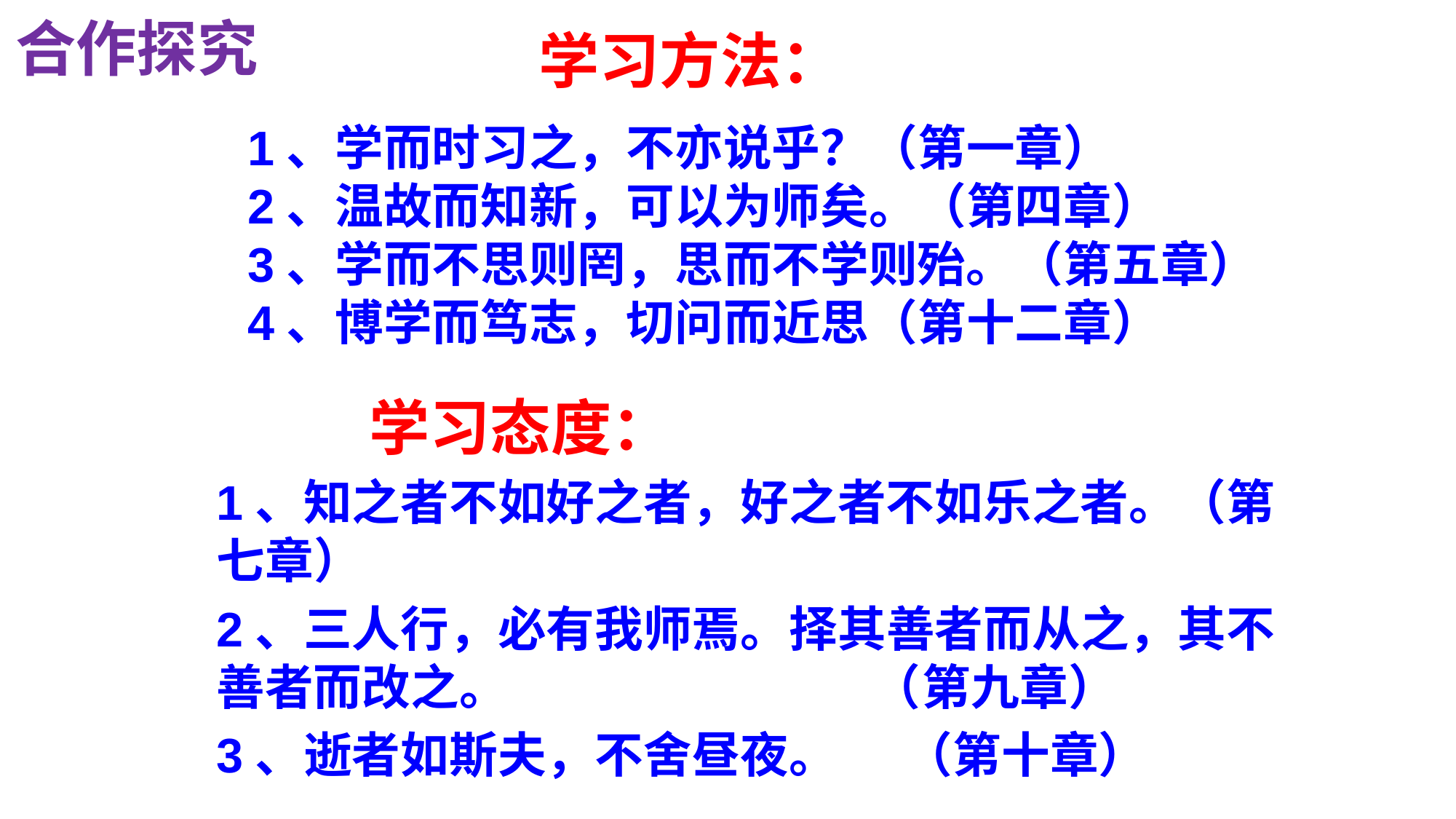

合作探究
  学习方法：
1、学而时习之，不亦说乎？（第一章）
2、温故而知新，可以为师矣。（第四章）
3、学而不思则罔，思而不学则殆。（第五章）
4、博学而笃志，切问而近思（第十二章）

          学习态度：
1、知之者不如好之者，好之者不如乐之者。（第七章）
2、三人行，必有我师焉。择其善者而从之，其不善者而改之。                                 （第九章）
3、逝者如斯夫，不舍昼夜。      （第十章）